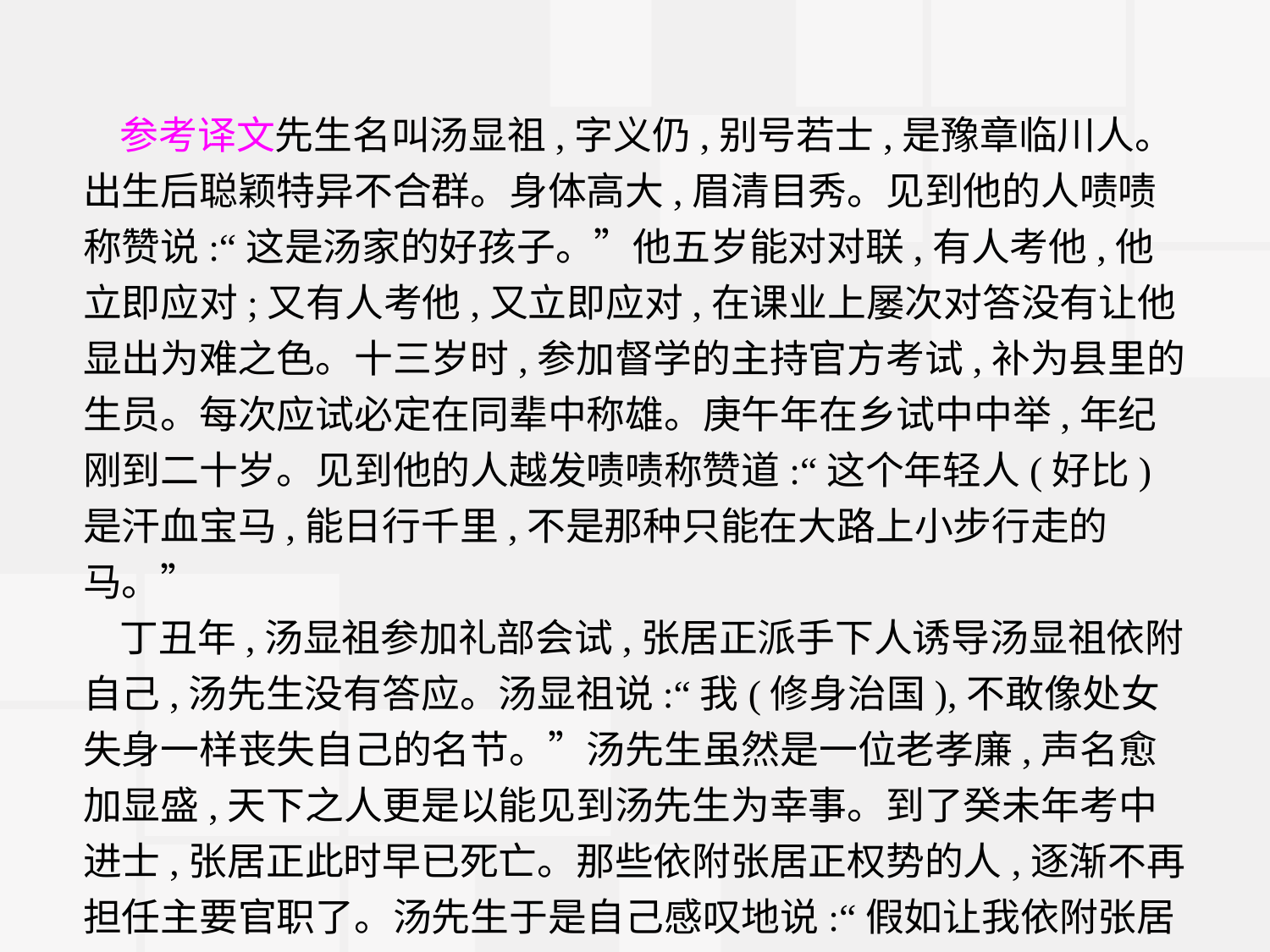

参考译文先生名叫汤显祖,字义仍,别号若士,是豫章临川人。出生后聪颖特异不合群。身体高大,眉清目秀。见到他的人啧啧称赞说:“这是汤家的好孩子。”他五岁能对对联,有人考他,他立即应对;又有人考他,又立即应对,在课业上屡次对答没有让他显出为难之色。十三岁时,参加督学的主持官方考试,补为县里的生员。每次应试必定在同辈中称雄。庚午年在乡试中中举,年纪刚到二十岁。见到他的人越发啧啧称赞道:“这个年轻人(好比)是汗血宝马,能日行千里,不是那种只能在大路上小步行走的马。”
丁丑年,汤显祖参加礼部会试,张居正派手下人诱导汤显祖依附自己,汤先生没有答应。汤显祖说:“我(修身治国),不敢像处女失身一样丧失自己的名节。”汤先生虽然是一位老孝廉,声名愈加显盛,天下之人更是以能见到汤先生为幸事。到了癸未年考中进士,张居正此时早已死亡。那些依附张居正权势的人,逐渐不再担任主要官职了。汤先生于是自己感叹地说:“假如让我依附张居正而兴起,此